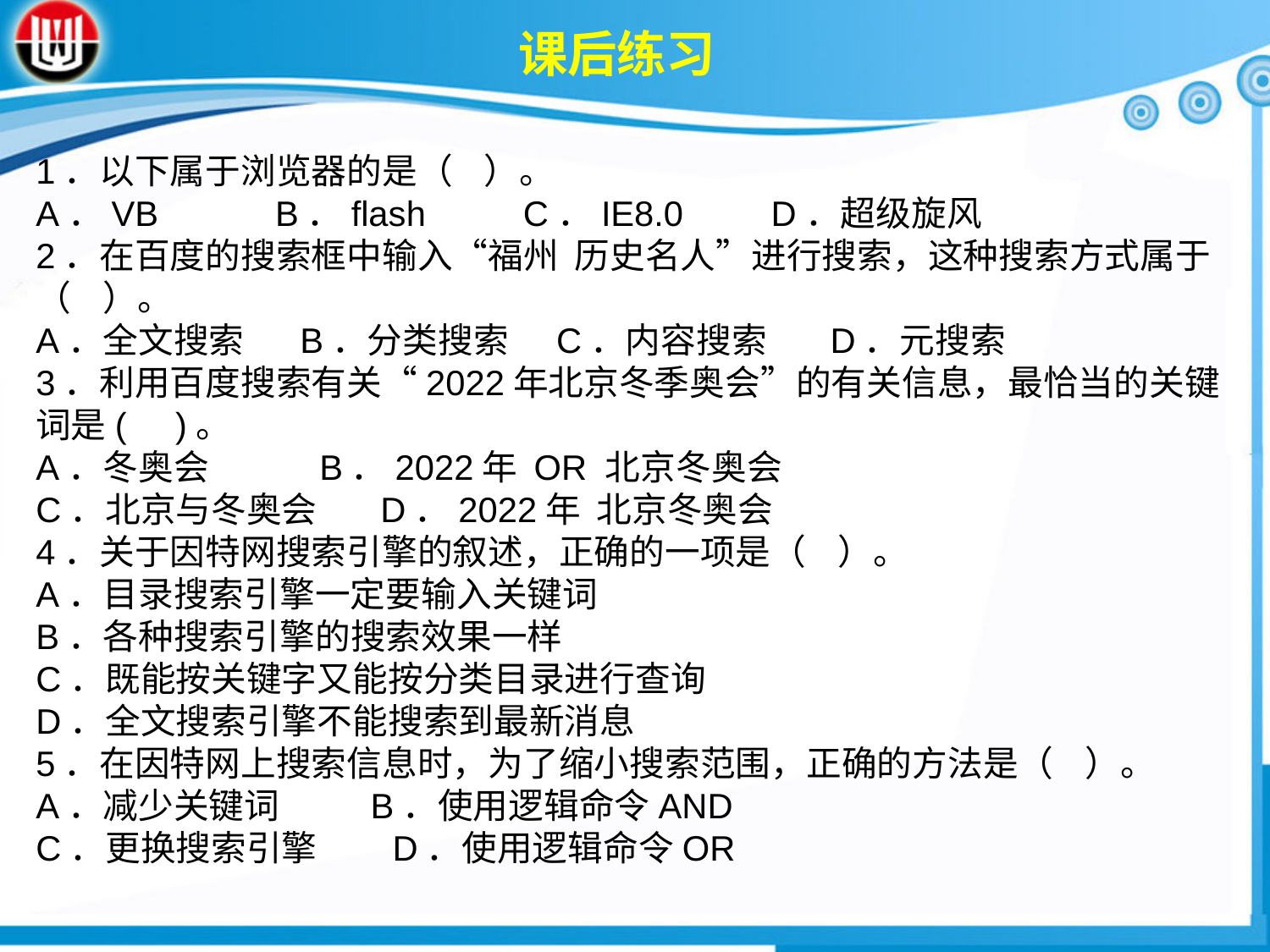

课后练习
1．以下属于浏览器的是（    ）。A．VB            B．flash          C．IE8.0         D．超级旋风 2．在百度的搜索框中输入“福州  历史名人”进行搜索，这种搜索方式属于（    ）。A．全文搜索      B．分类搜索     C．内容搜索       D．元搜索3．利用百度搜索有关“2022年北京冬季奥会”的有关信息，最恰当的关键词是(     )。 A．冬奥会             B．2022年 OR 北京冬奥会          C．北京与冬奥会       D．2022年  北京冬奥会4．关于因特网搜索引擎的叙述，正确的一项是（    ）。 A．目录搜索引擎一定要输入关键词
B．各种搜索引擎的搜索效果一样C．既能按关键字又能按分类目录进行查询
D．全文搜索引擎不能搜索到最新消息5．在因特网上搜索信息时，为了缩小搜索范围，正确的方法是（    ）。A．减少关键词 　     B．使用逻辑命令AND
C．更换搜索引擎   　 D．使用逻辑命令OR